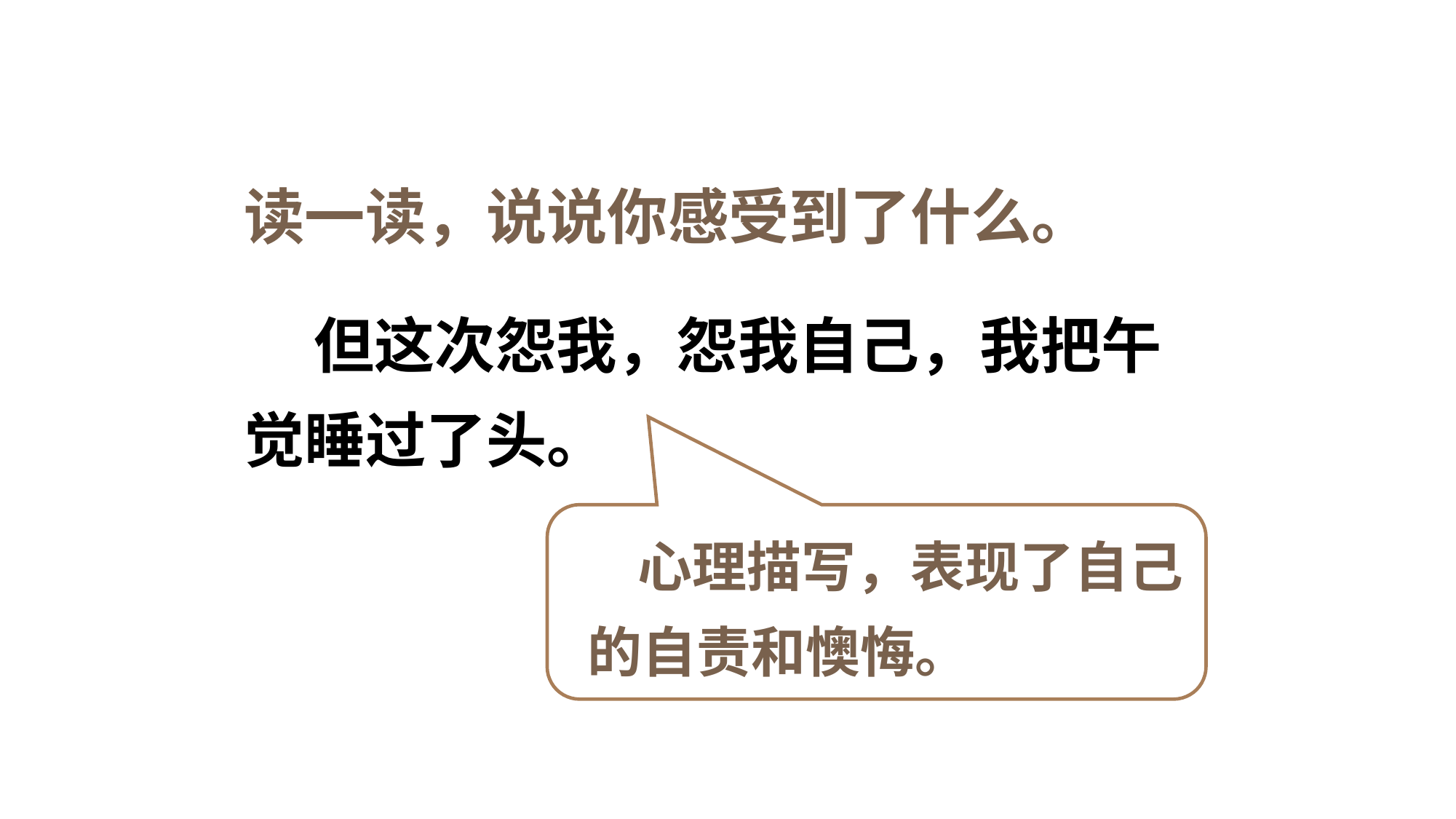

读一读，说说你感受到了什么。
    但这次怨我，怨我自己，我把午觉睡过了头。

   心理描写，表现了自己的自责和懊悔。